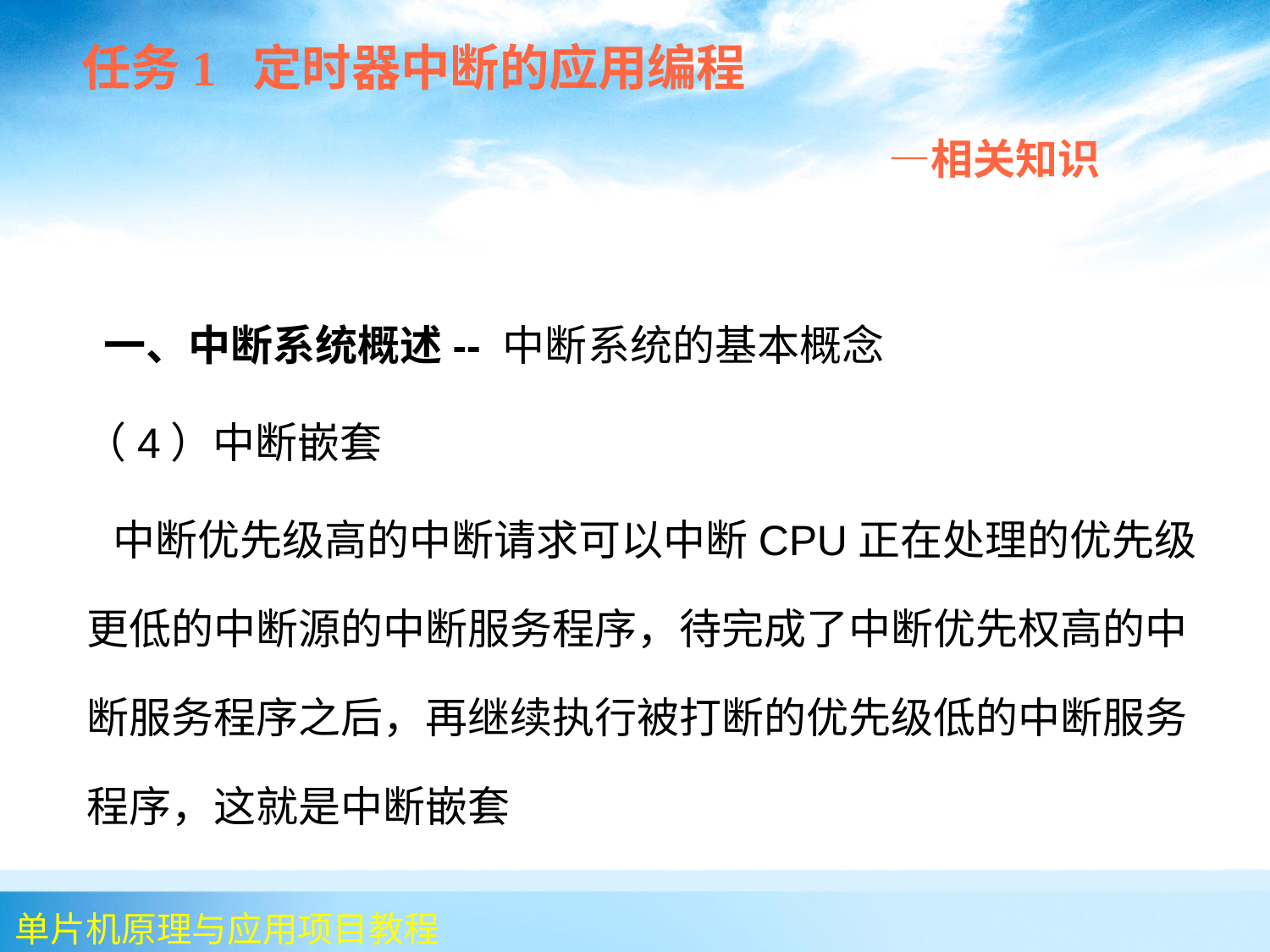

任务1  定时器中断的应用编程
                                                                            —相关知识
     一、中断系统概述-- 中断系统的基本概念
   （4）中断嵌套
      中断优先级高的中断请求可以中断CPU正在处理的优先级更低的中断源的中断服务程序，待完成了中断优先权高的中断服务程序之后，再继续执行被打断的优先级低的中断服务程序，这就是中断嵌套